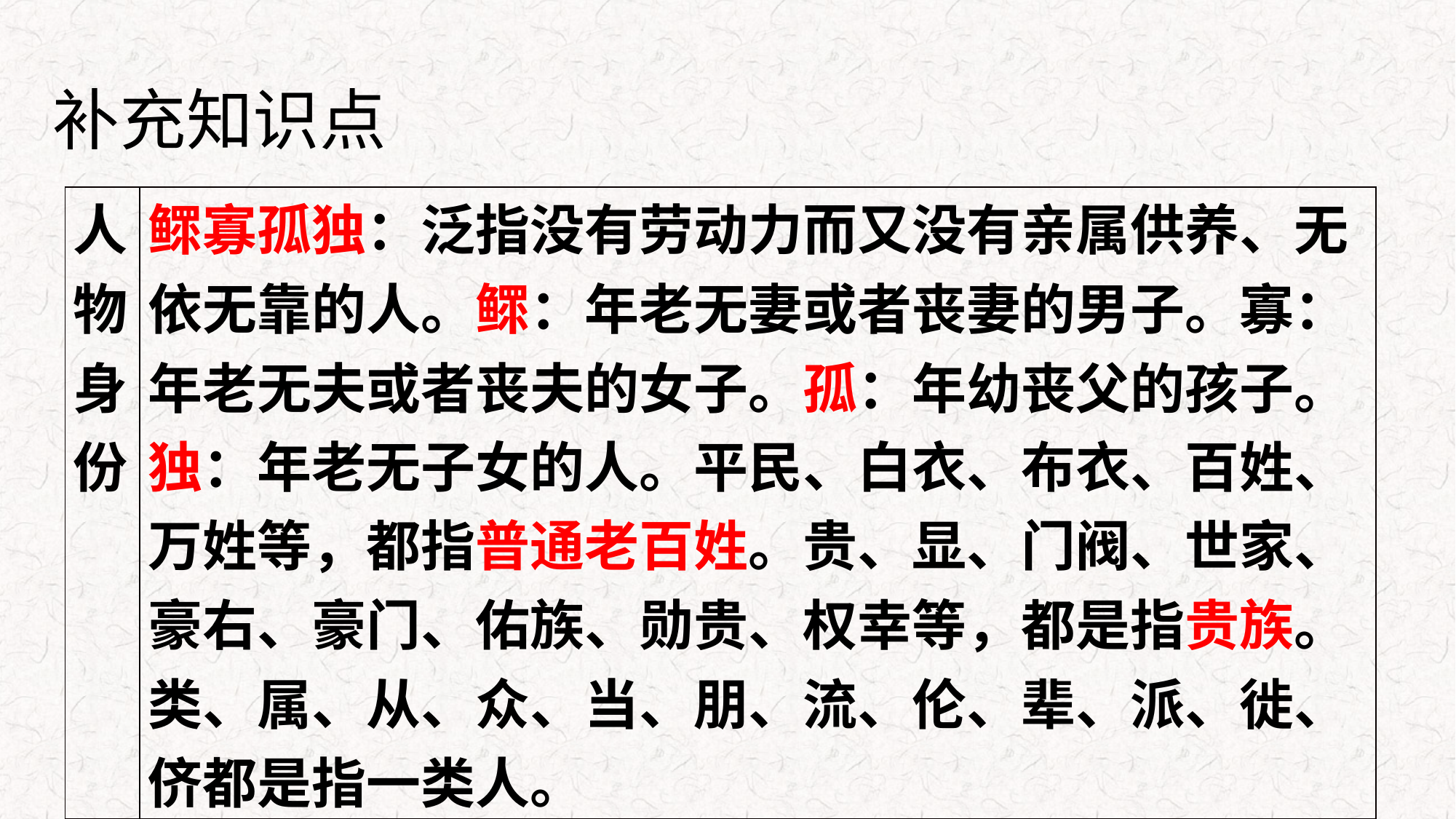

# 补充知识点
| 人物身份 | 鳏寡孤独：泛指没有劳动力而又没有亲属供养、无依无靠的人。鳏：年老无妻或者丧妻的男子。寡：年老无夫或者丧夫的女子。孤：年幼丧父的孩子。独：年老无子女的人。平民、白衣、布衣、百姓、万姓等，都指普通老百姓。贵、显、门阀、世家、豪右、豪门、佑族、勋贵、权幸等，都是指贵族。类、属、从、众、当、朋、流、伦、辈、派、徙、侪都是指一类人。 |
| --- | --- |